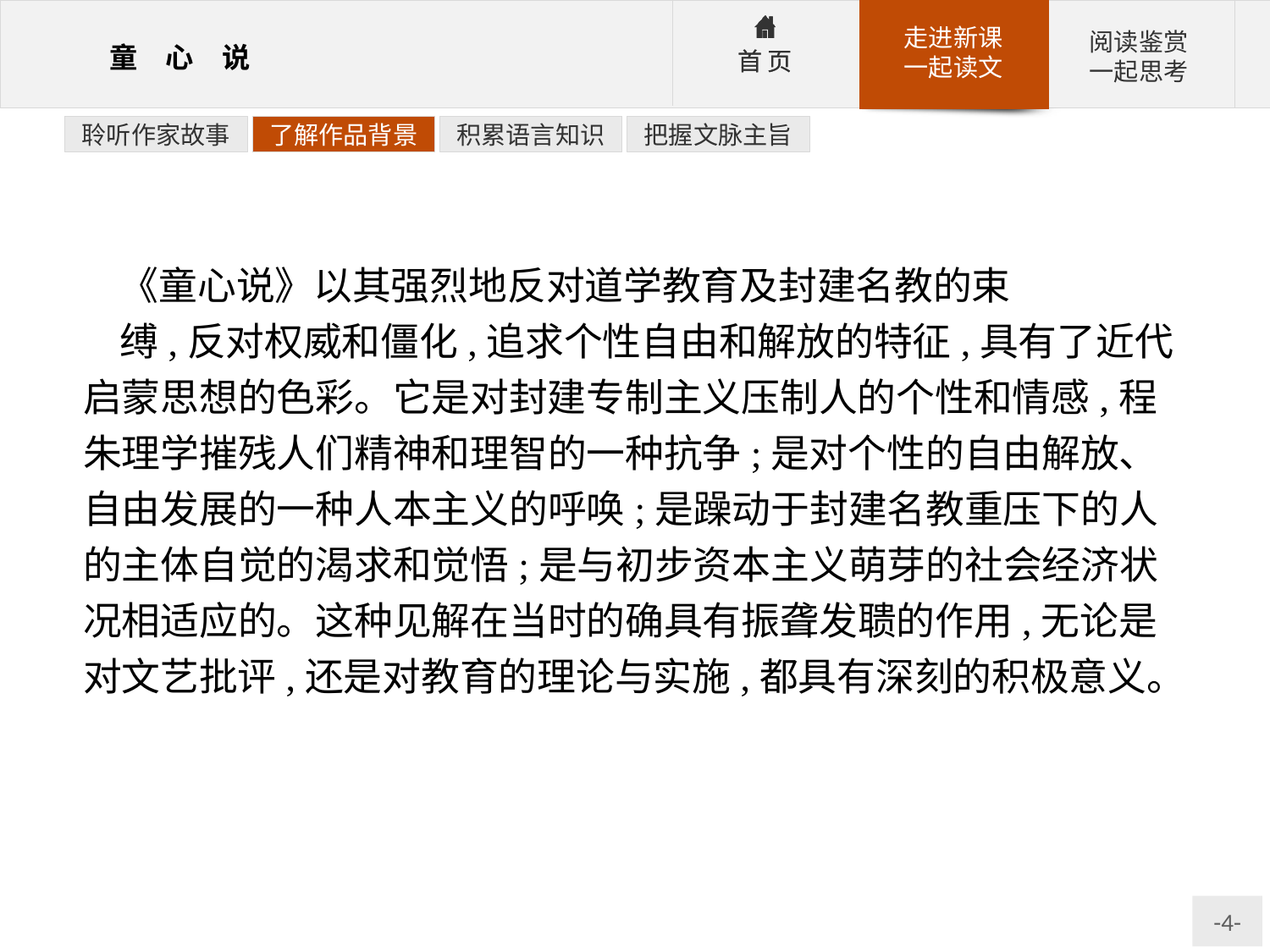

聆听作家故事
了解作品背景
积累语言知识
把握文脉主旨
《童心说》以其强烈地反对道学教育及封建名教的束
缚,反对权威和僵化,追求个性自由和解放的特征,具有了近代启蒙思想的色彩。它是对封建专制主义压制人的个性和情感,程朱理学摧残人们精神和理智的一种抗争;是对个性的自由解放、自由发展的一种人本主义的呼唤;是躁动于封建名教重压下的人的主体自觉的渴求和觉悟;是与初步资本主义萌芽的社会经济状况相适应的。这种见解在当时的确具有振聋发聩的作用,无论是对文艺批评,还是对教育的理论与实施,都具有深刻的积极意义。